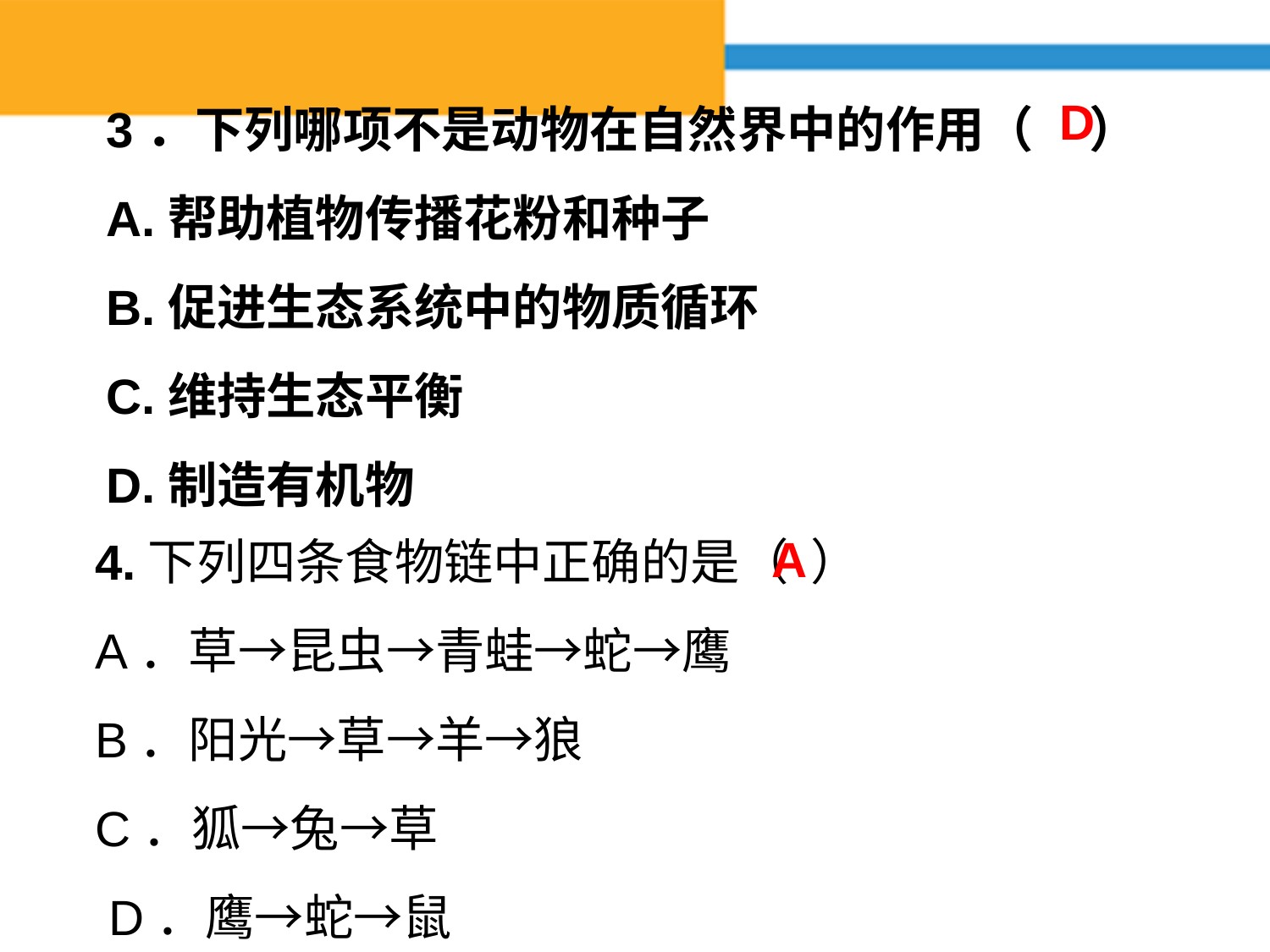

3．下列哪项不是动物在自然界中的作用（     ）
A.帮助植物传播花粉和种子
B.促进生态系统中的物质循环
C.维持生态平衡
D.制造有机物
D
4.下列四条食物链中正确的是（  ）
A．草→昆虫→青蛙→蛇→鹰
B．阳光→草→羊→狼
C．狐→兔→草
 D．鹰→蛇→鼠

A